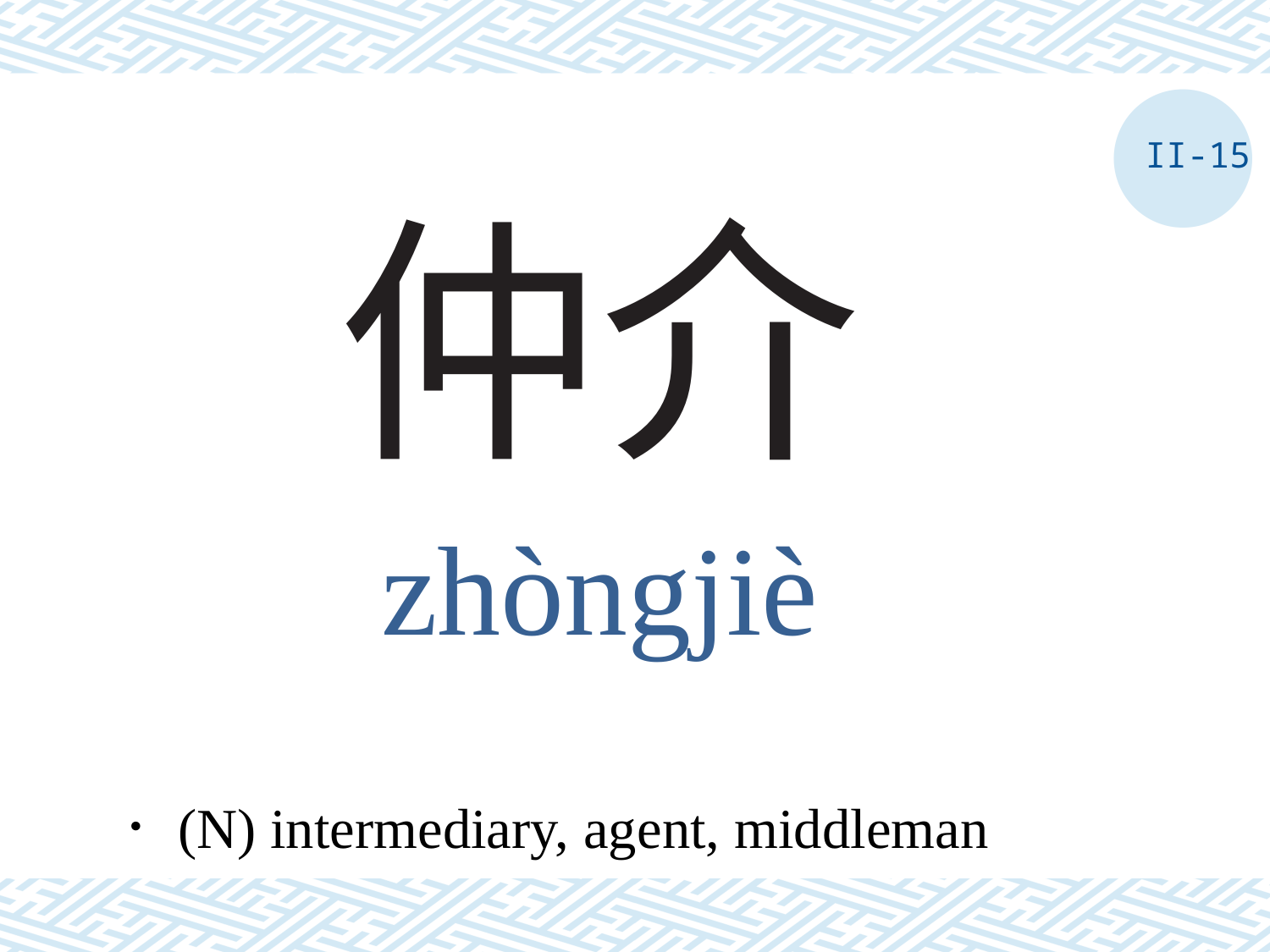

II-15

# 仲介
zhòngjiè
．(N) intermediary, agent, middleman